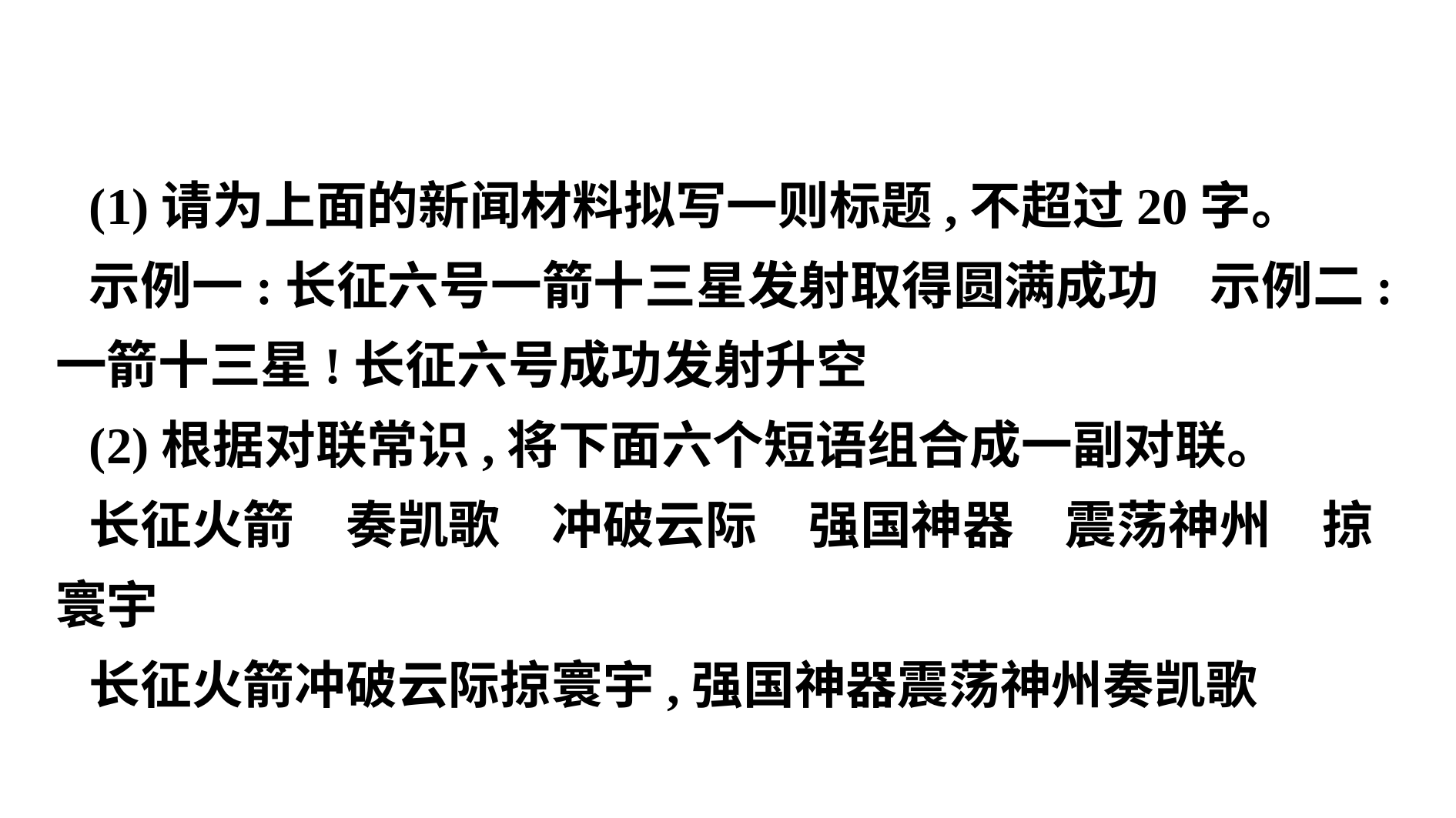

(1)请为上面的新闻材料拟写一则标题,不超过20字。
示例一:长征六号一箭十三星发射取得圆满成功　示例二:一箭十三星!长征六号成功发射升空
(2)根据对联常识,将下面六个短语组合成一副对联。
长征火箭　奏凯歌　冲破云际　强国神器　震荡神州　掠寰宇
长征火箭冲破云际掠寰宇,强国神器震荡神州奏凯歌